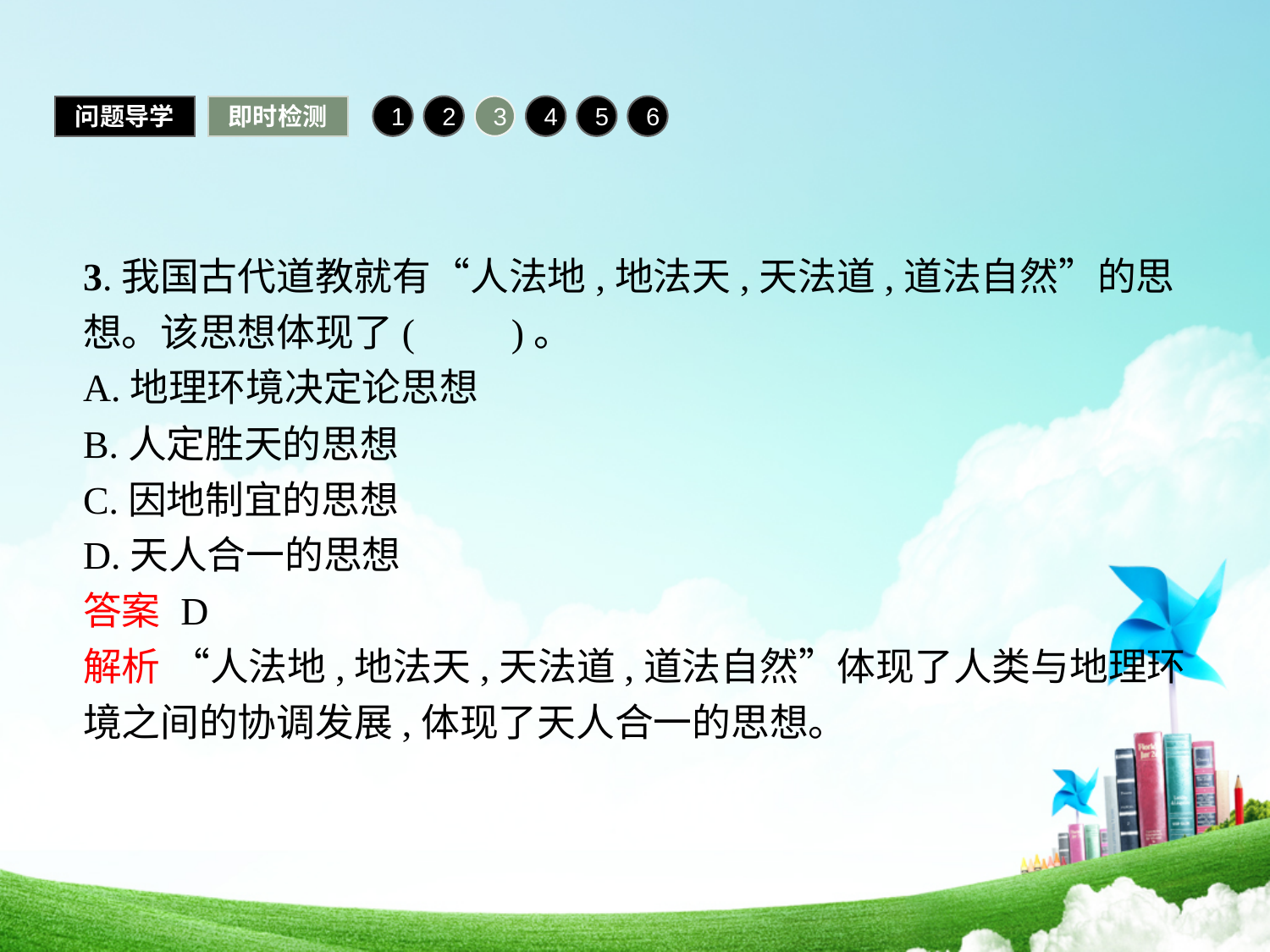

问题导学
即时检测
1
2
3
4
5
6
3.我国古代道教就有“人法地,地法天,天法道,道法自然”的思想。该思想体现了(　　)。
A.地理环境决定论思想
B.人定胜天的思想
C.因地制宜的思想
D.天人合一的思想
答案 D
解析 “人法地,地法天,天法道,道法自然”体现了人类与地理环境之间的协调发展,体现了天人合一的思想。